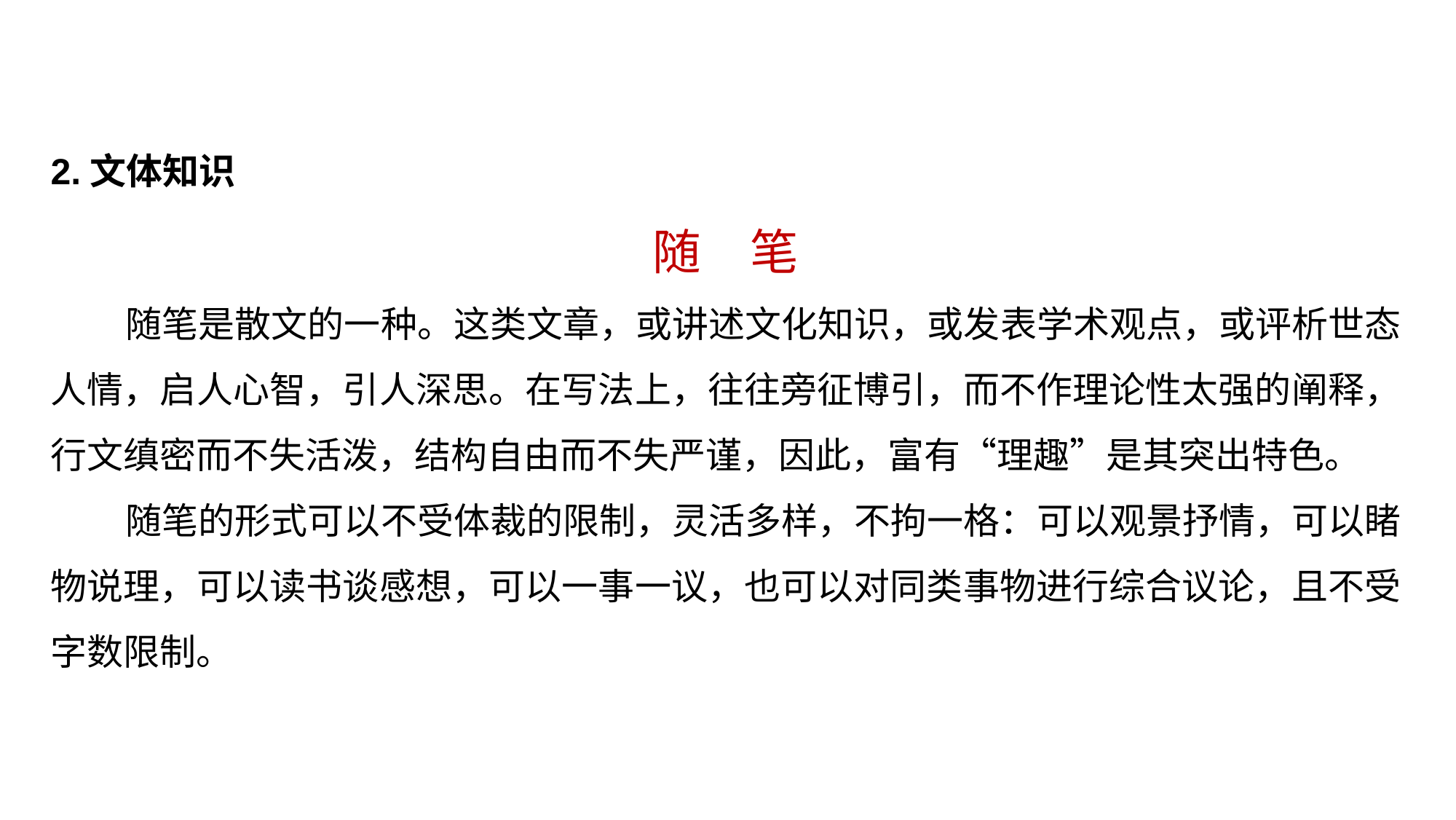

2.文体知识
随　笔
随笔是散文的一种。这类文章，或讲述文化知识，或发表学术观点，或评析世态人情，启人心智，引人深思。在写法上，往往旁征博引，而不作理论性太强的阐释，行文缜密而不失活泼，结构自由而不失严谨，因此，富有“理趣”是其突出特色。
随笔的形式可以不受体裁的限制，灵活多样，不拘一格：可以观景抒情，可以睹物说理，可以读书谈感想，可以一事一议，也可以对同类事物进行综合议论，且不受字数限制。